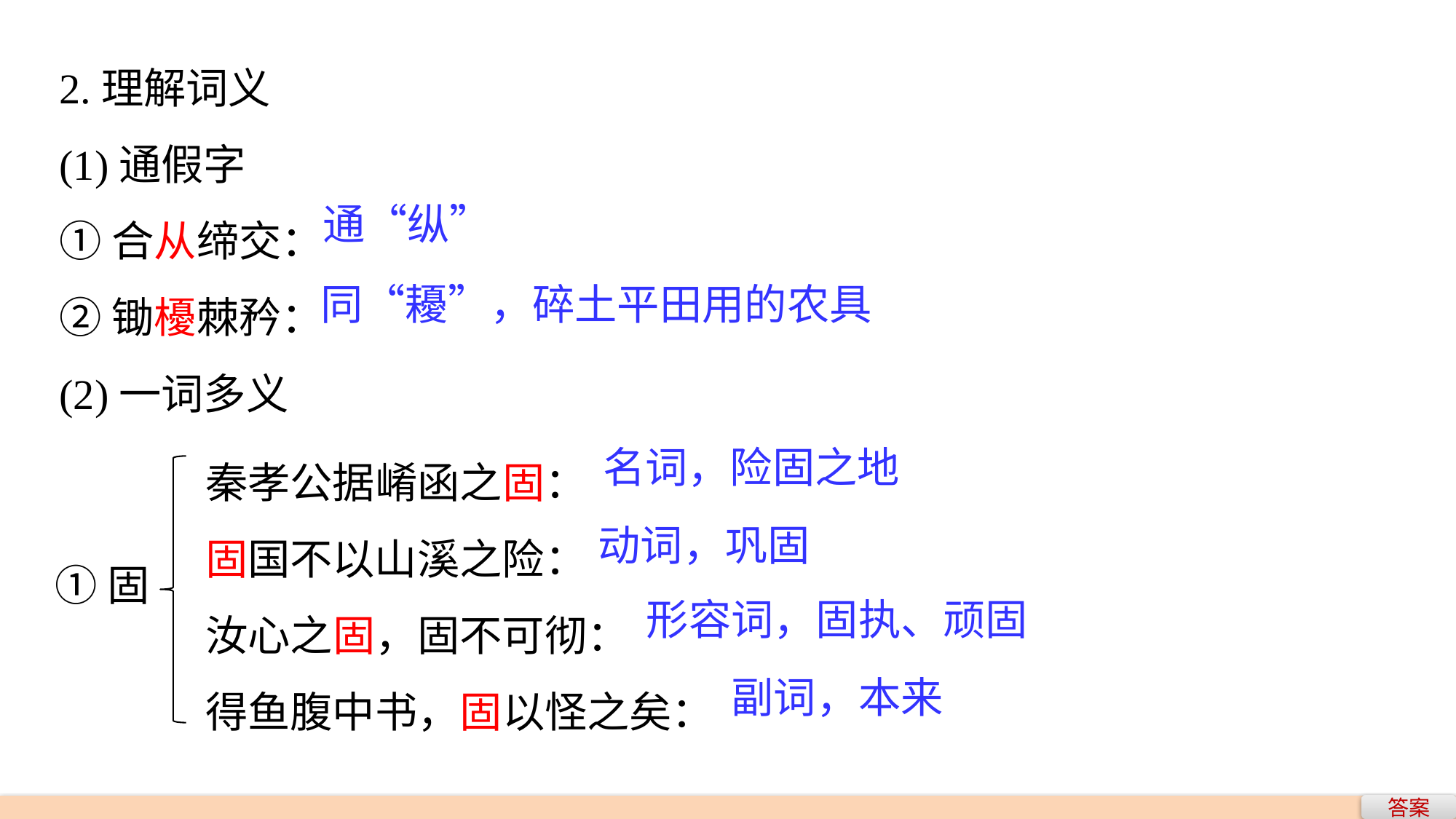

2.理解词义
(1)通假字
①合从缔交：
②锄櫌棘矜：
(2)一词多义
通“纵”
同“耰”，碎土平田用的农具
秦孝公据崤函之固：
固国不以山溪之险：
汝心之固，固不可彻：
得鱼腹中书，固以怪之矣：
名词，险固之地

动词，巩固
①固
形容词，固执、顽固
副词，本来
答案